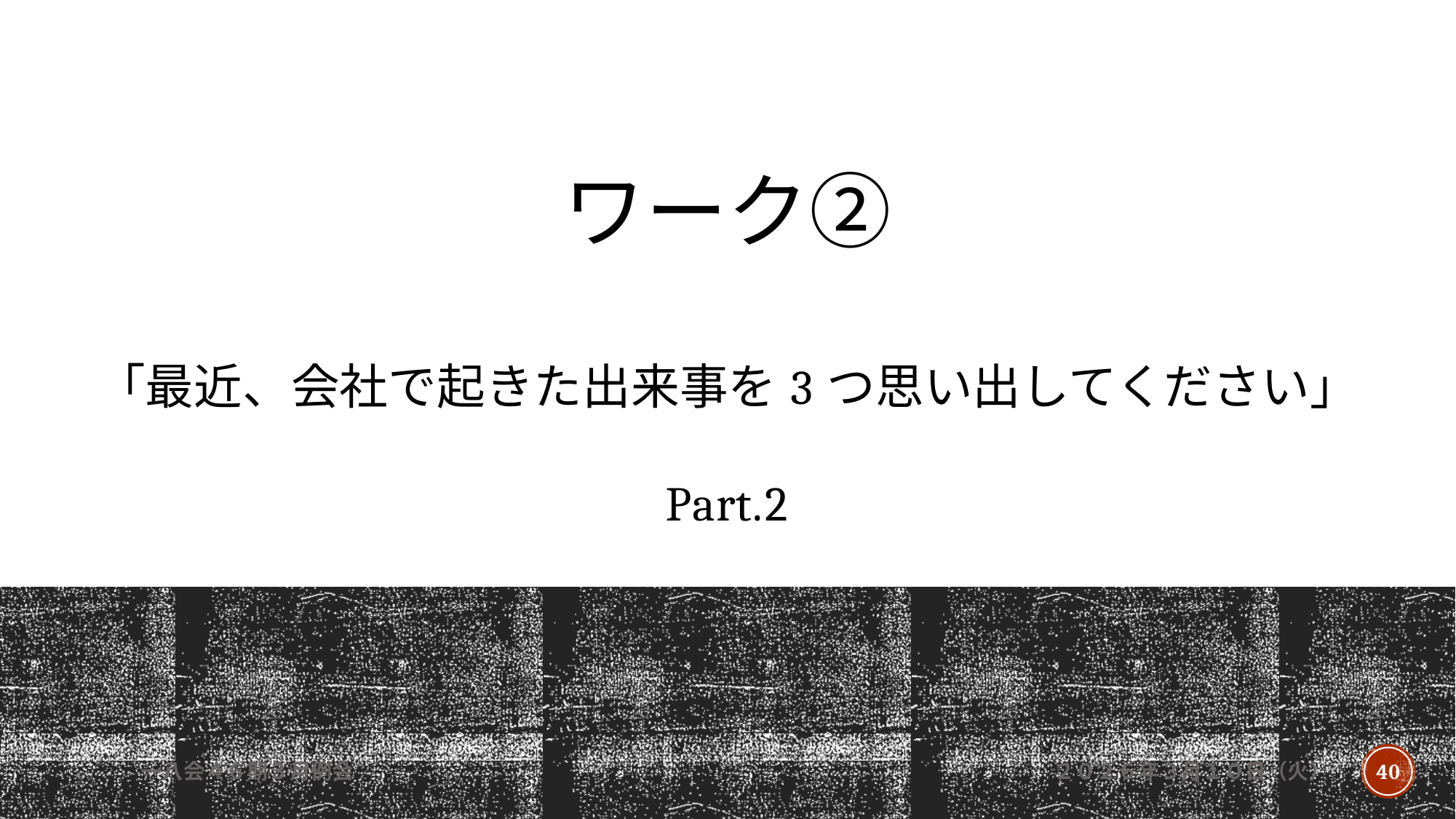

ワーク②

「最近、会社で起きた出来事を3つ思い出してください」

Part.2

一八会４６期３月例会
２０２６年３月１０日（火）